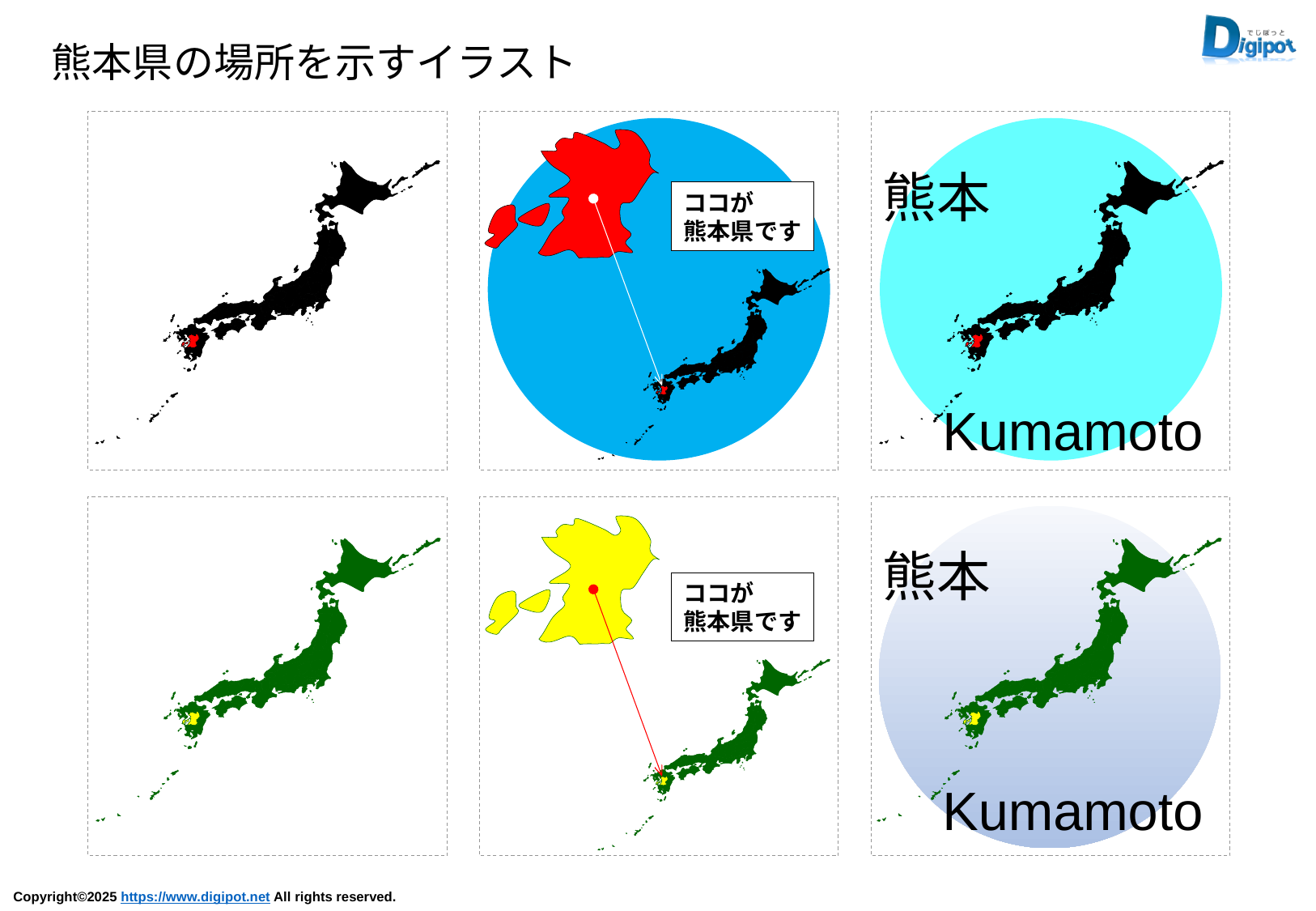

熊本県の場所を示すイラスト

ココが
熊本県です

熊本

Kumamoto

熊本

Kumamoto

ココが
熊本県です